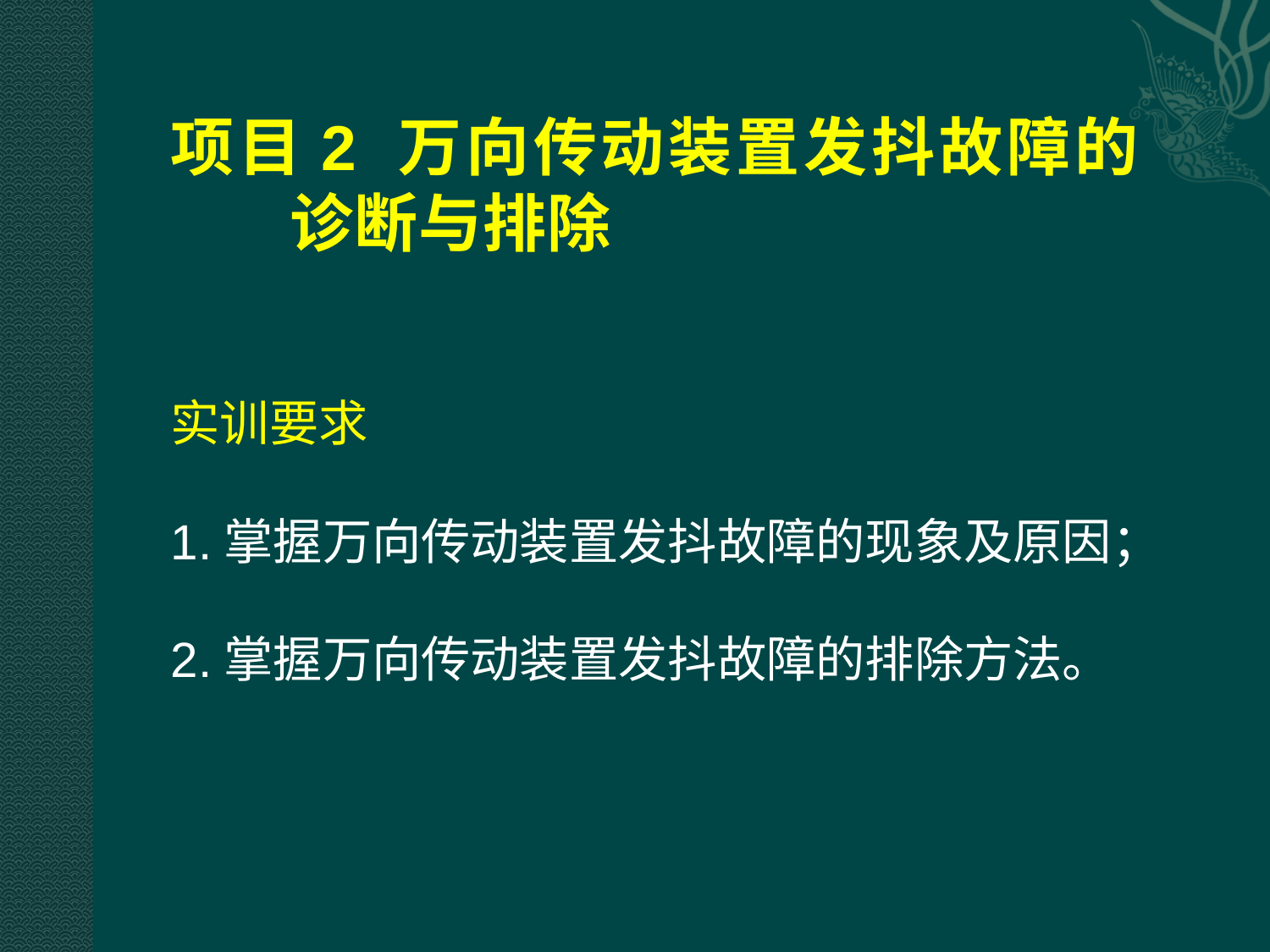

# 项目2 万向传动装置发抖故障的 诊断与排除
实训要求
1.掌握万向传动装置发抖故障的现象及原因；
2.掌握万向传动装置发抖故障的排除方法。